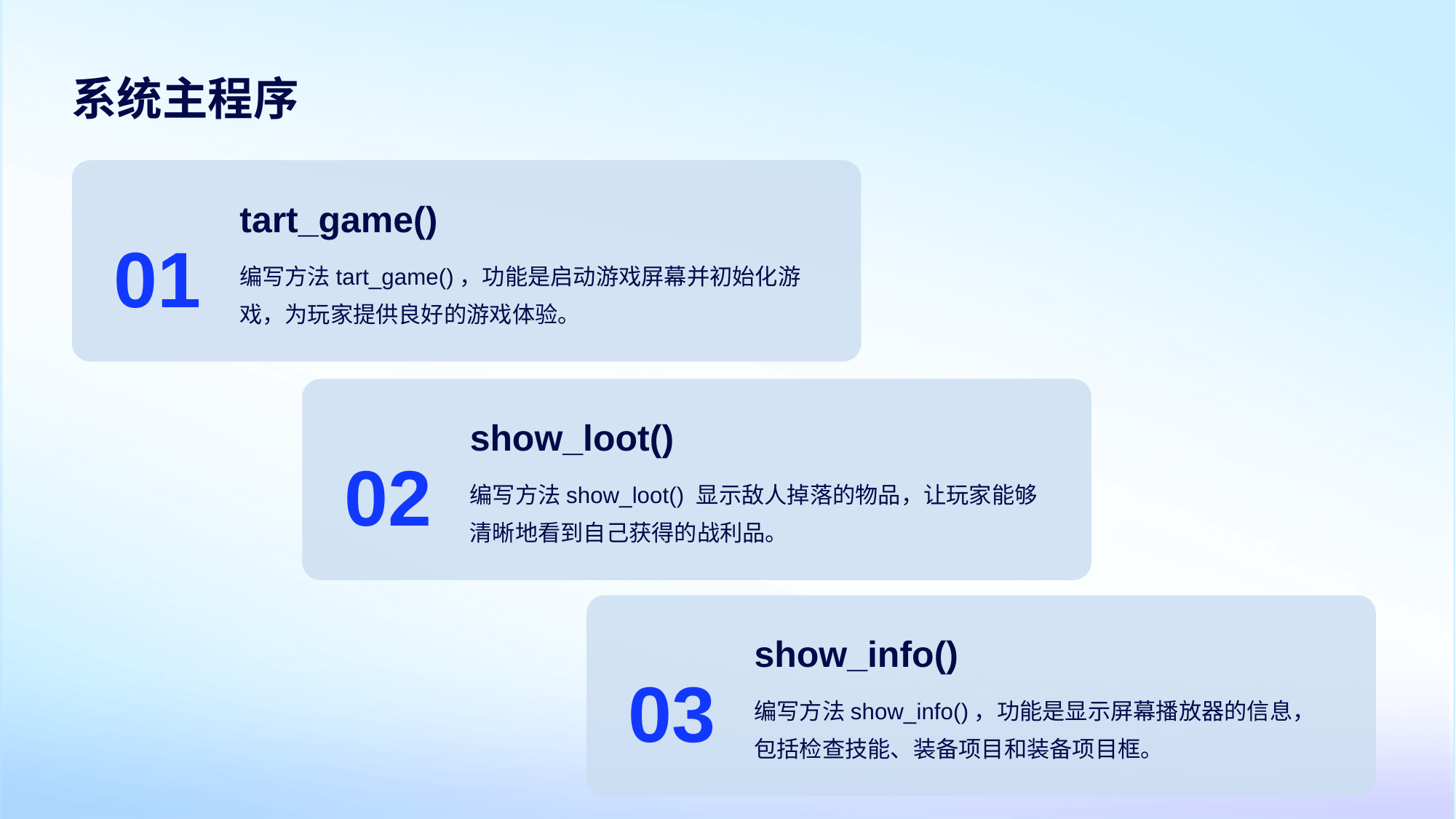

系统主程序

tart_game()
01
编写方法tart_game()，功能是启动游戏屏幕并初始化游戏，为玩家提供良好的游戏体验。

show_loot()
02
编写方法show_loot() 显示敌人掉落的物品，让玩家能够清晰地看到自己获得的战利品。

show_info()
03
编写方法show_info()，功能是显示屏幕播放器的信息，包括检查技能、装备项目和装备项目框。